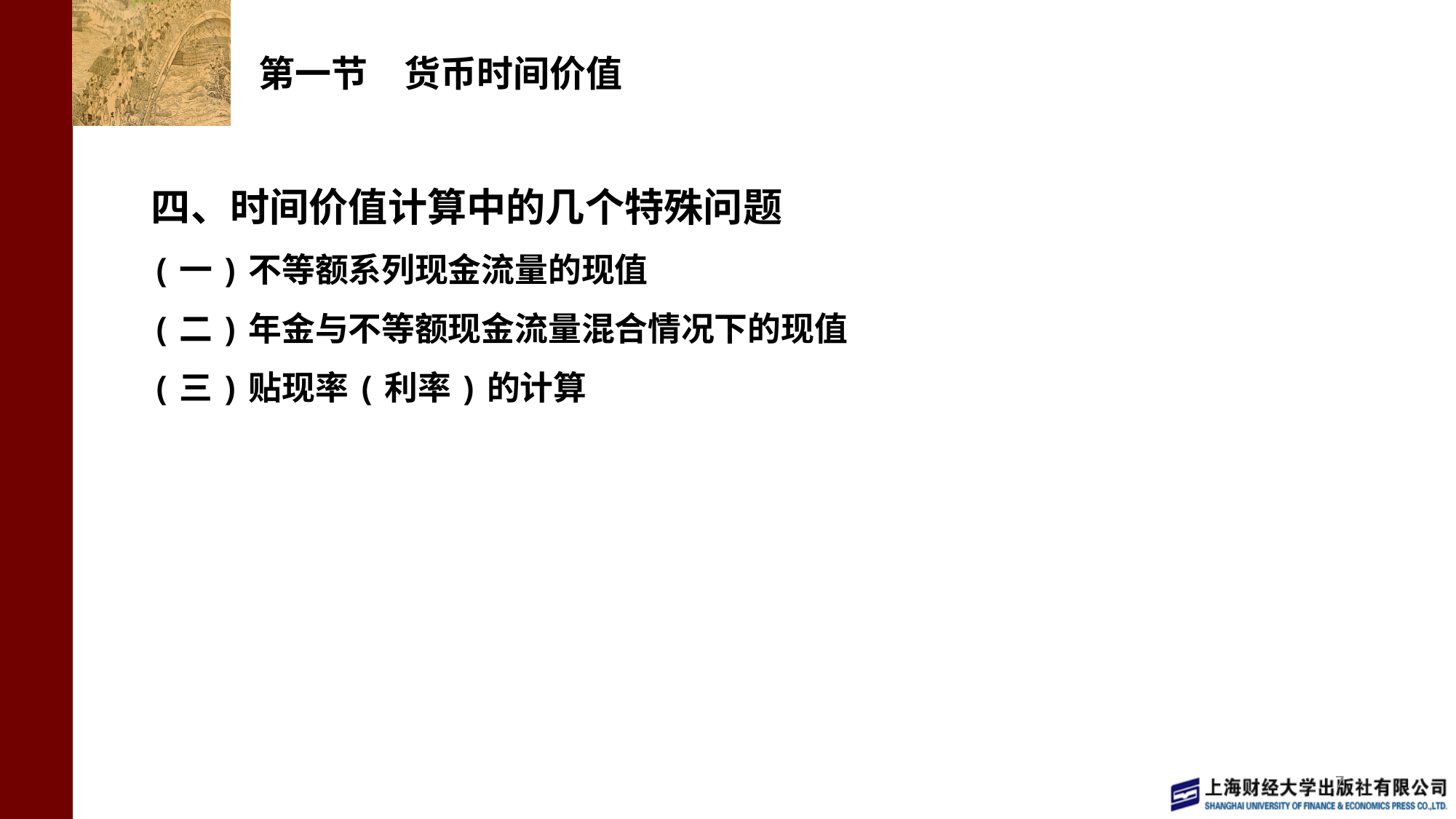

# 第一节　货币时间价值
四、时间价值计算中的几个特殊问题
(一)不等额系列现金流量的现值
(二)年金与不等额现金流量混合情况下的现值
(三)贴现率(利率)的计算

7